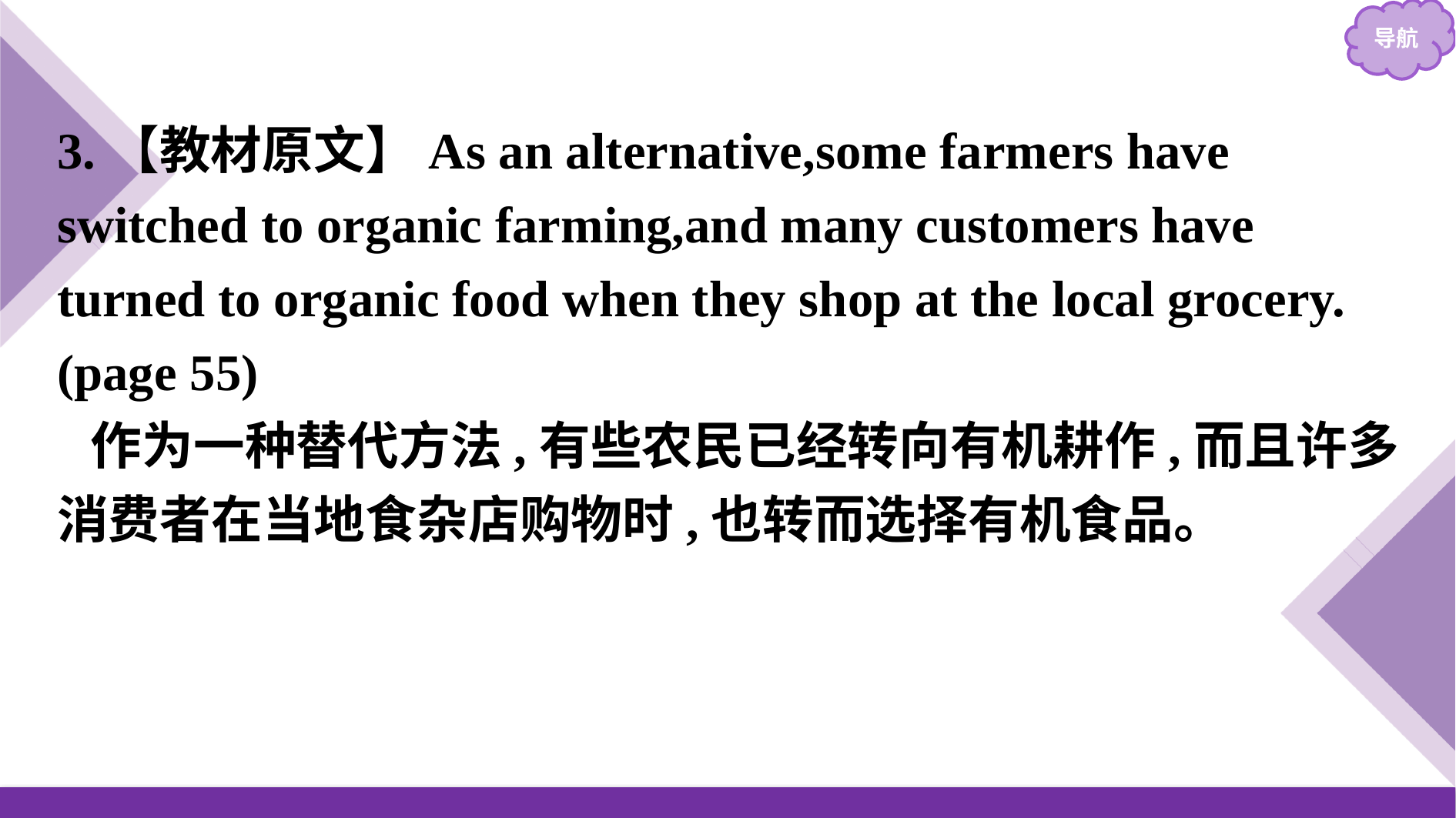

3.【教材原文】As an alternative,some farmers have switched to organic farming,and many customers have turned to organic food when they shop at the local grocery.(page 55)
作为一种替代方法,有些农民已经转向有机耕作,而且许多消费者在当地食杂店购物时,也转而选择有机食品。